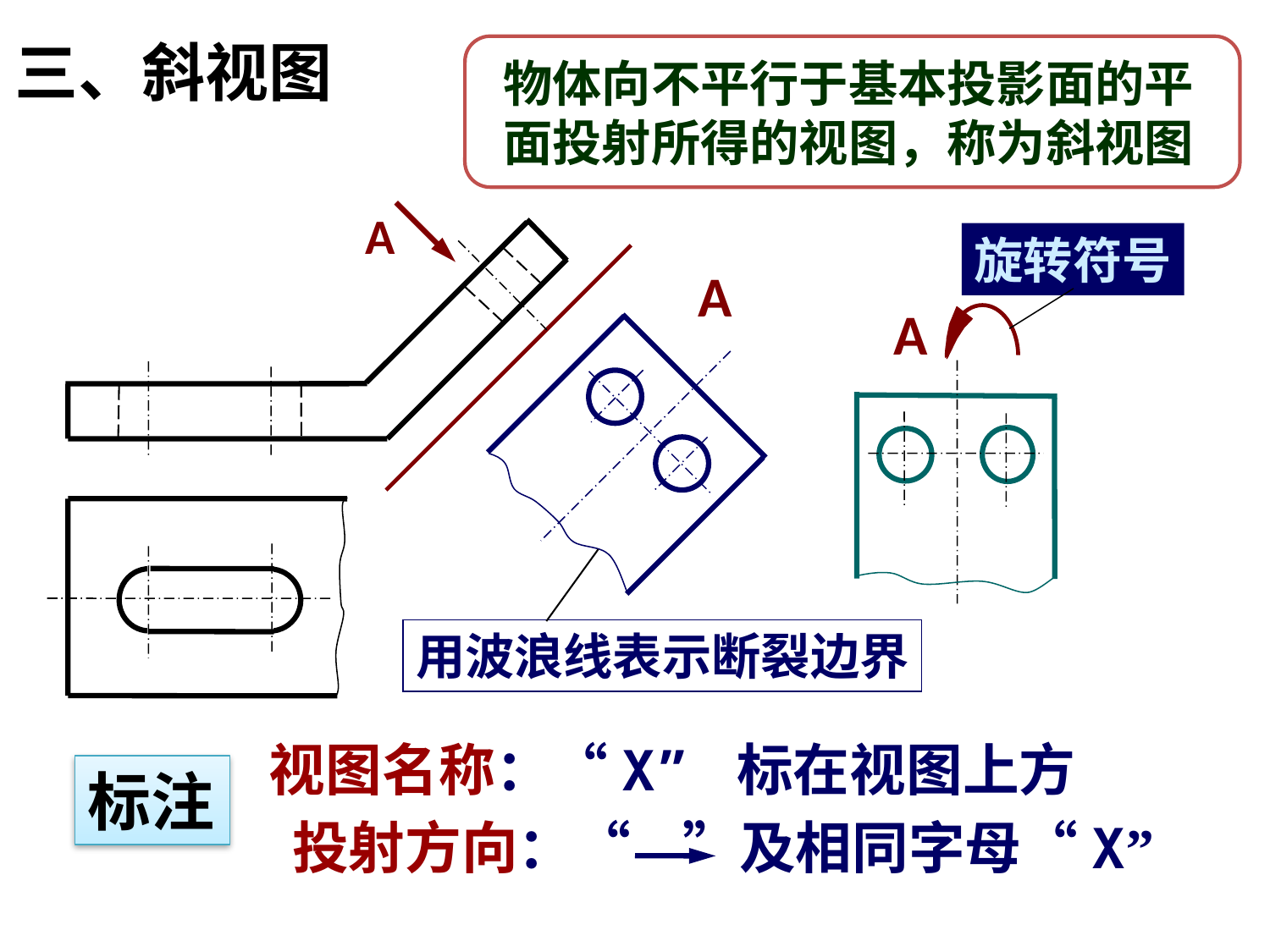

三、斜视图

物体向不平行于基本投影面的平
面投射所得的视图，称为斜视图
A

旋转符号

A

A

用波浪线表示断裂边界
视图名称：“X” 标在视图上方
标注
投射方向：“    ”及相同字母“X”